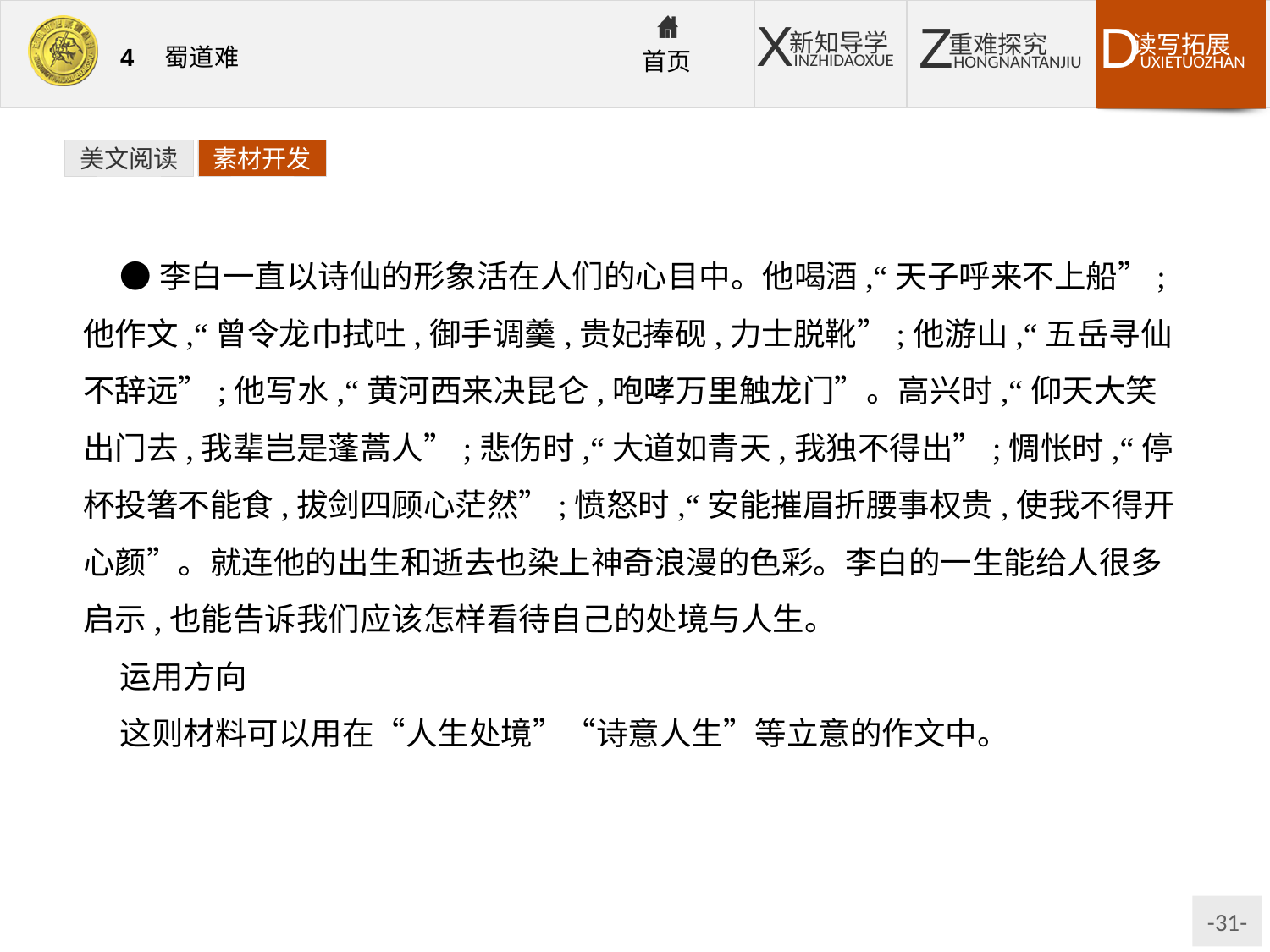

美文阅读
素材开发
●李白一直以诗仙的形象活在人们的心目中。他喝酒,“天子呼来不上船”;他作文,“曾令龙巾拭吐,御手调羹,贵妃捧砚,力士脱靴”;他游山,“五岳寻仙不辞远”;他写水,“黄河西来决昆仑,咆哮万里触龙门”。高兴时,“仰天大笑出门去,我辈岂是蓬蒿人”;悲伤时,“大道如青天,我独不得出”;惆怅时,“停杯投箸不能食,拔剑四顾心茫然”;愤怒时,“安能摧眉折腰事权贵,使我不得开心颜”。就连他的出生和逝去也染上神奇浪漫的色彩。李白的一生能给人很多启示,也能告诉我们应该怎样看待自己的处境与人生。
运用方向
这则材料可以用在“人生处境”“诗意人生”等立意的作文中。